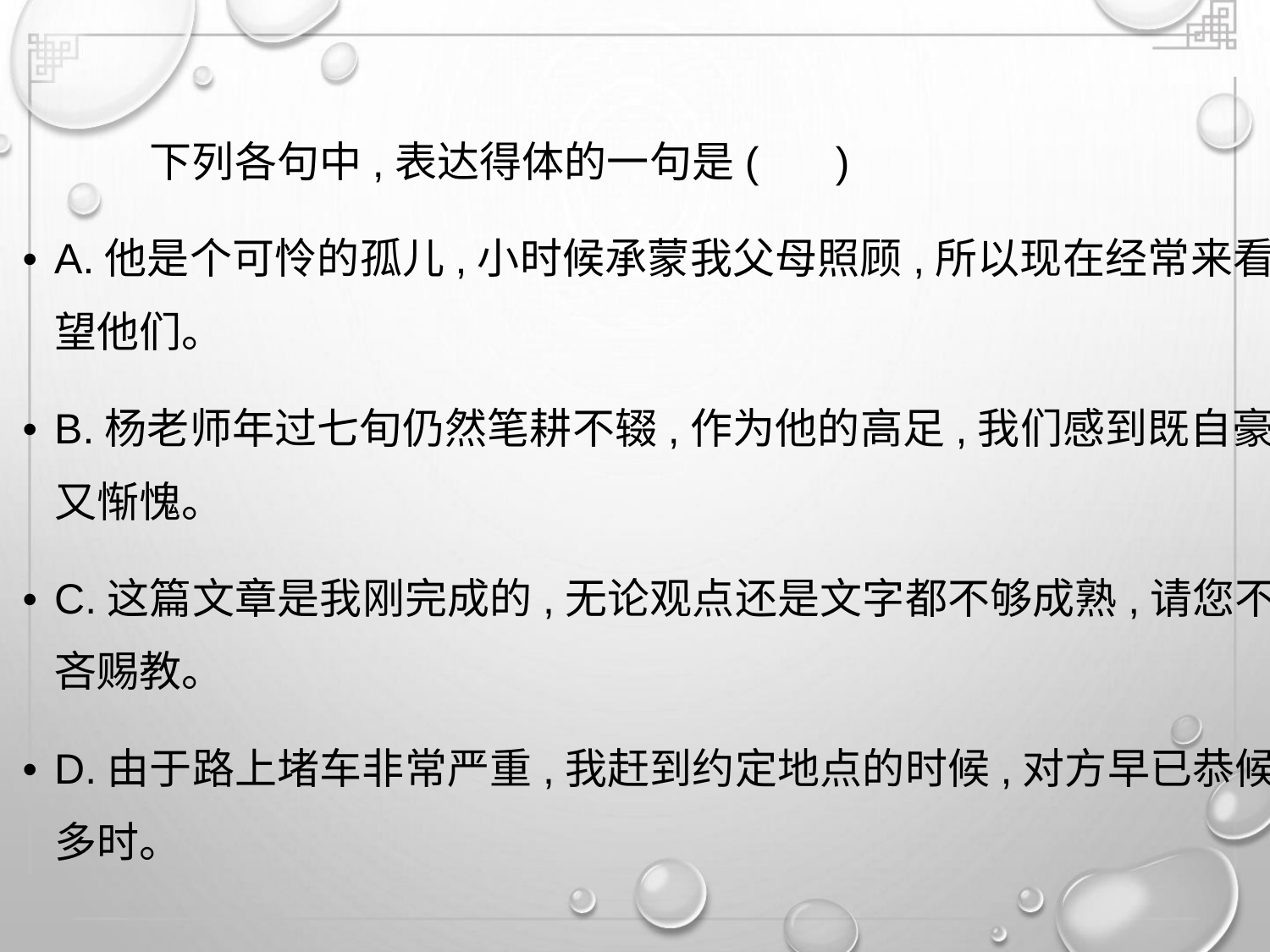

下列各句中,表达得体的一句是( )
• A.他是个可怜的孤儿,小时候承蒙我父母照顾,所以现在经常来看
望他们。
• B.杨老师年过七旬仍然笔耕不辍,作为他的高足,我们感到既自豪
又惭愧。
• C.这篇文章是我刚完成的,无论观点还是文字都不够成熟,请您不
吝赐教。
• D.由于路上堵车非常严重,我赶到约定地点的时候,对方早已恭候
多时。